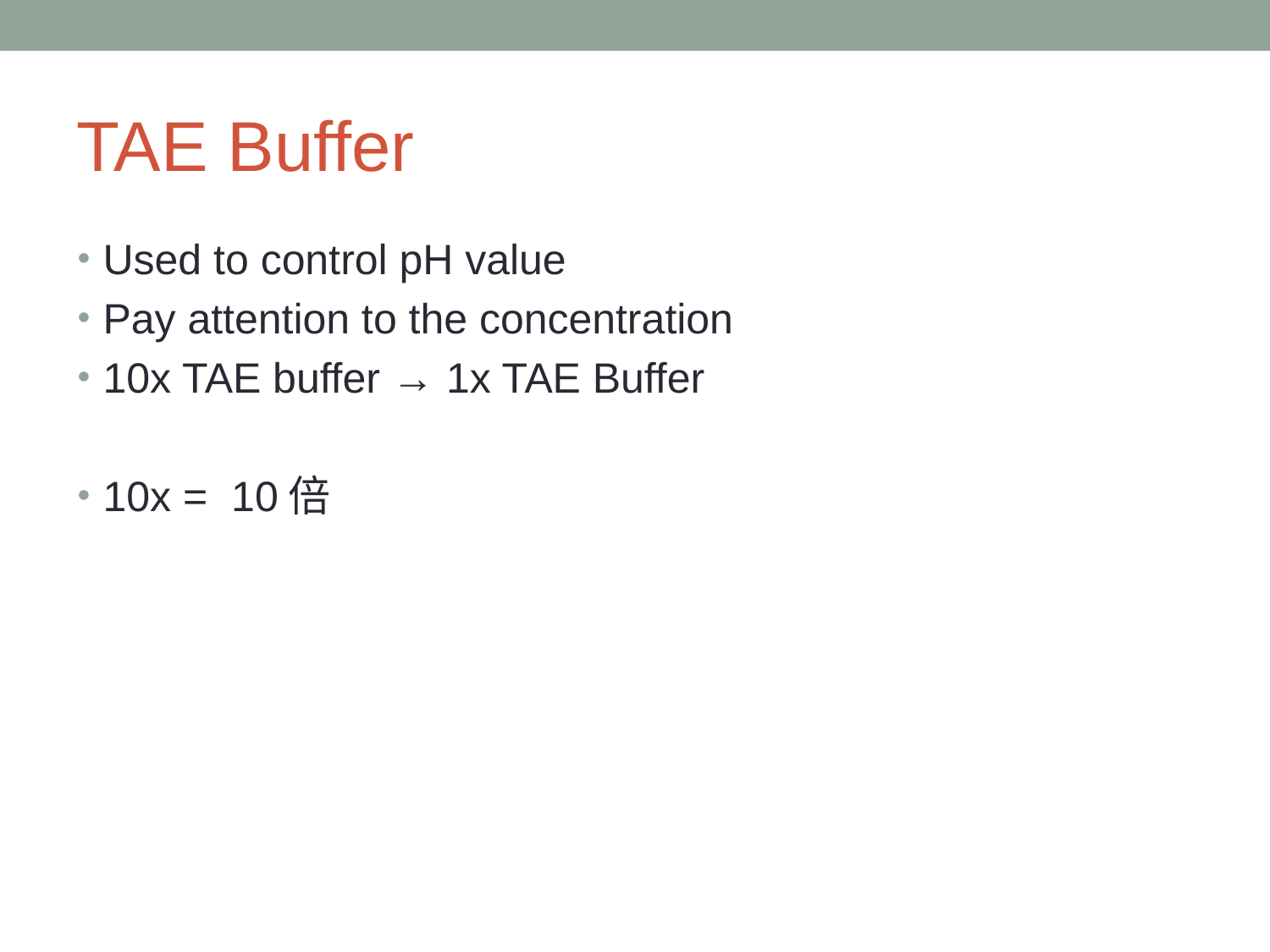

# TAE Buffer
Used to control pH value
Pay attention to the concentration
10x TAE buffer → 1x TAE Buffer

10x =  10倍